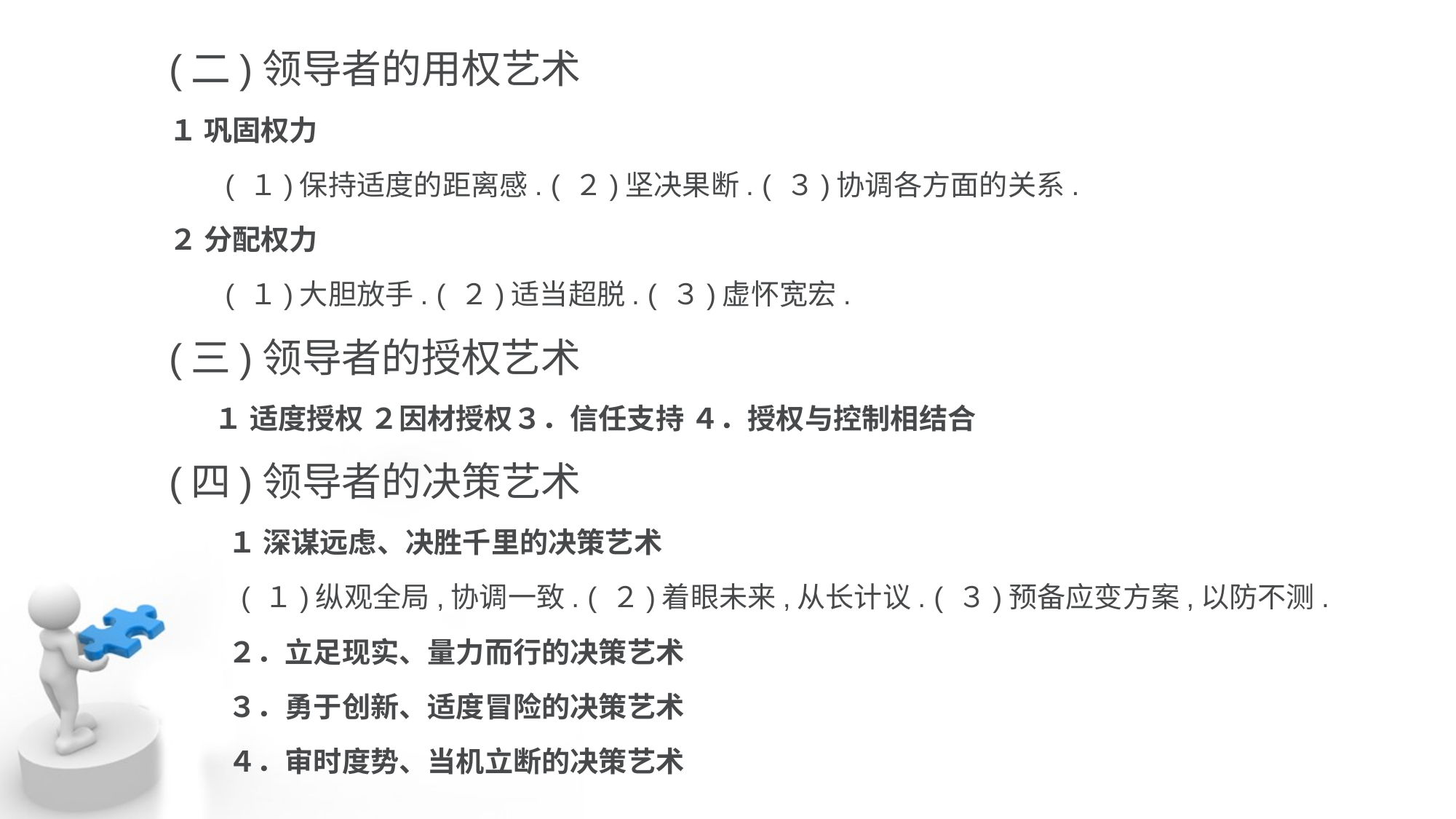

(二)领导者的用权艺术
１ 巩固权力
       ( １)保持适度的距离感. ( ２)坚决果断. ( ３)协调各方面的关系.
２ 分配权力
       ( １)大胆放手. ( ２)适当超脱. ( ３)虚怀宽宏.
(三)领导者的授权艺术
      １ 适度授权 ２因材授权３．信任支持 ４．授权与控制相结合
(四)领导者的决策艺术
        １ 深谋远虑、决胜千里的决策艺术
         ( １)纵观全局,协调一致. ( ２)着眼未来,从长计议. ( ３)预备应变方案,以防不测.
        ２．立足现实、量力而行的决策艺术
        ３．勇于创新、适度冒险的决策艺术
        ４．审时度势、当机立断的决策艺术